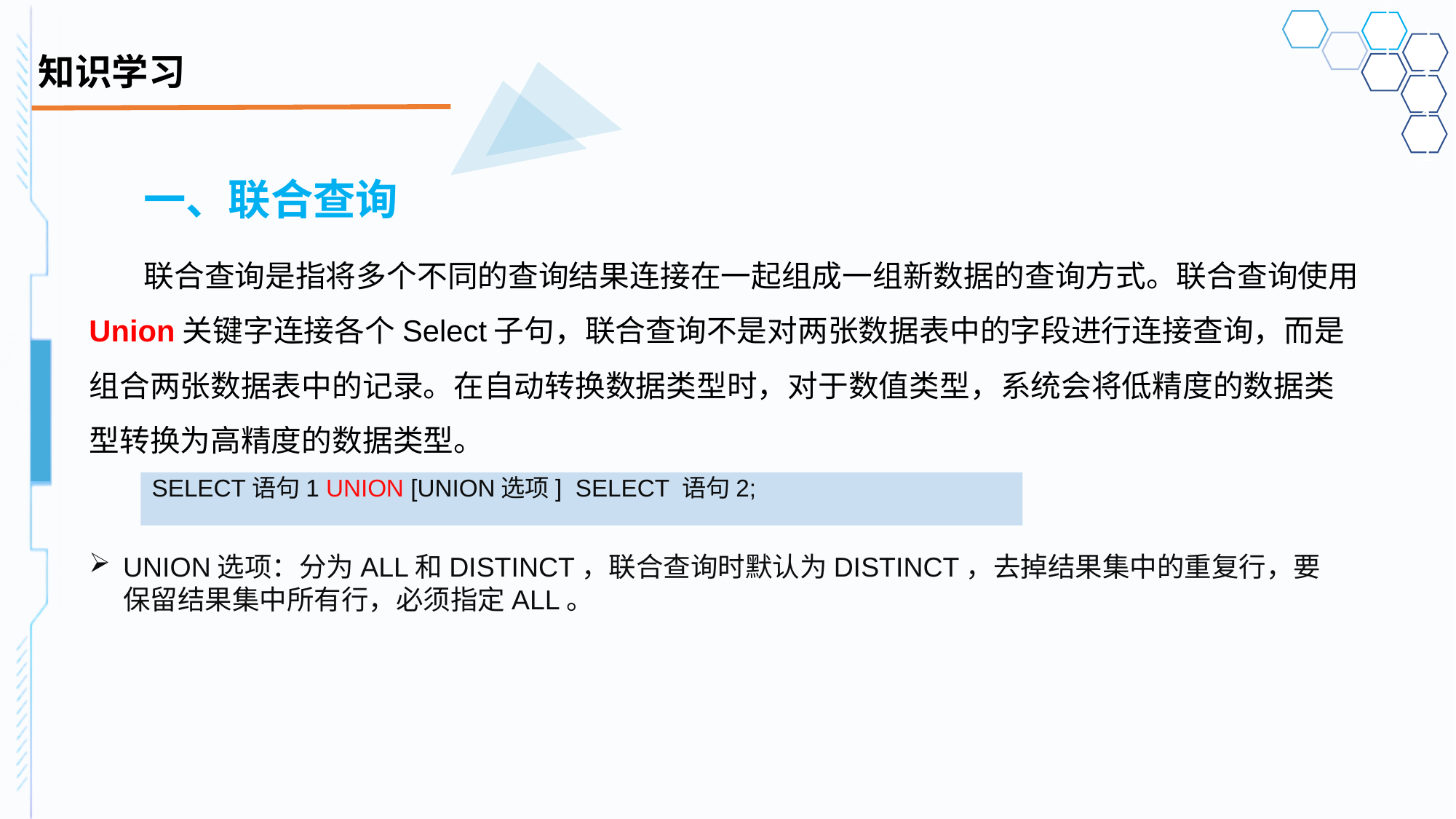

# 知识学习

一、联合查询
联合查询是指将多个不同的查询结果连接在一起组成一组新数据的查询方式。联合查询使用Union关键字连接各个Select子句，联合查询不是对两张数据表中的字段进行连接查询，而是组合两张数据表中的记录。在自动转换数据类型时，对于数值类型，系统会将低精度的数据类型转换为高精度的数据类型。
SELECT语句1 UNION [UNION选项]  SELECT 语句2;
UNION选项：分为ALL和DISTINCT，联合查询时默认为DISTINCT，去掉结果集中的重复行，要保留结果集中所有行，必须指定ALL。